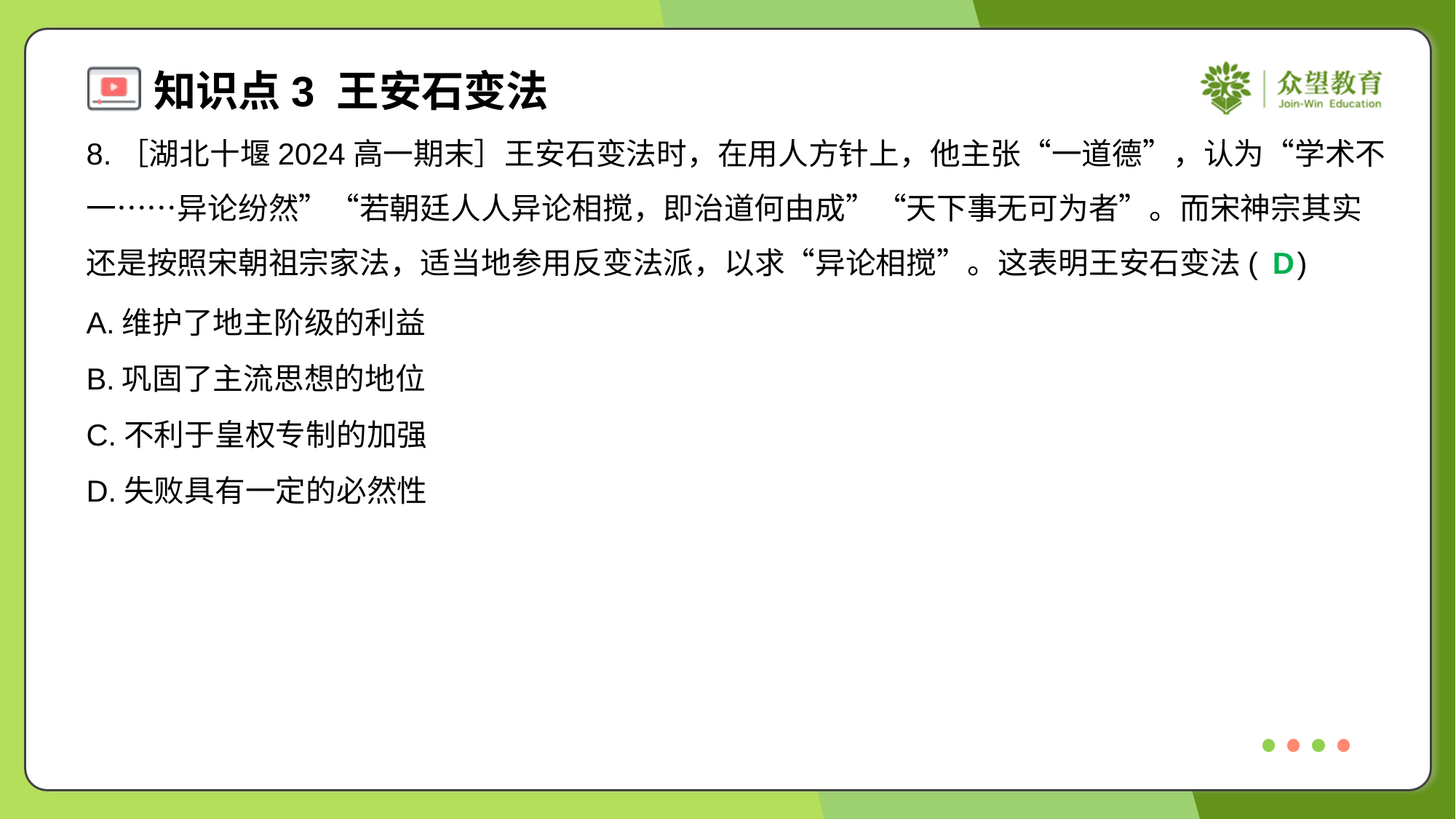

8.［湖北十堰2024高一期末］王安石变法时，在用人方针上，他主张“一道德”，认为“学术不
一……异论纷然”“若朝廷人人异论相搅，即治道何由成”“天下事无可为者”。而宋神宗其实
还是按照宋朝祖宗家法，适当地参用反变法派，以求“异论相搅”。这表明王安石变法(     )
D
A.维护了地主阶级的利益
B.巩固了主流思想的地位
C.不利于皇权专制的加强
D.失败具有一定的必然性